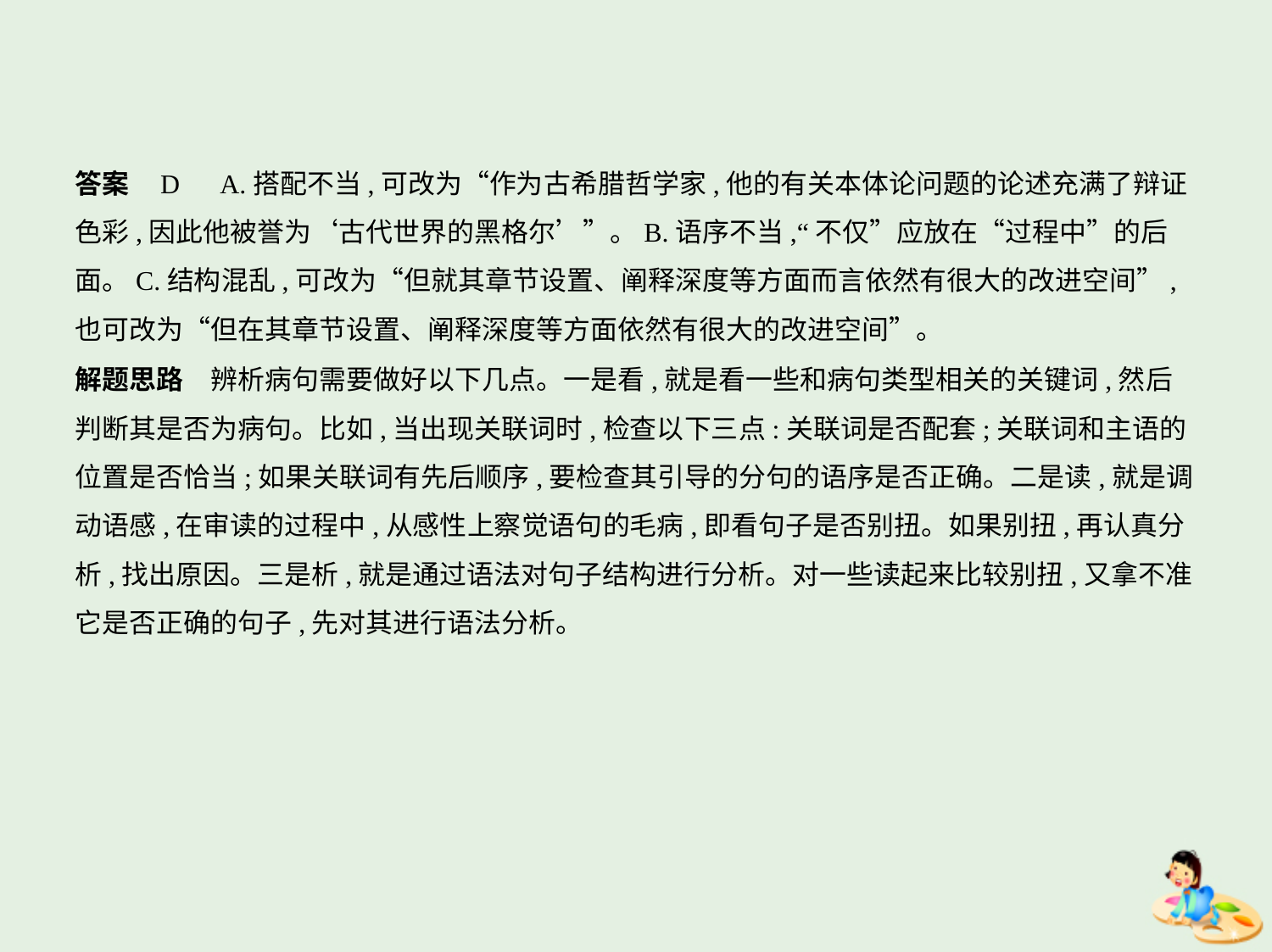

答案    D　A.搭配不当,可改为“作为古希腊哲学家,他的有关本体论问题的论述充满了辩证
色彩,因此他被誉为‘古代世界的黑格尔’”。B.语序不当,“不仅”应放在“过程中”的后
面。C.结构混乱,可改为“但就其章节设置、阐释深度等方面而言依然有很大的改进空间”,
也可改为“但在其章节设置、阐释深度等方面依然有很大的改进空间”。
解题思路　辨析病句需要做好以下几点。一是看,就是看一些和病句类型相关的关键词,然后
判断其是否为病句。比如,当出现关联词时,检查以下三点:关联词是否配套;关联词和主语的
位置是否恰当;如果关联词有先后顺序,要检查其引导的分句的语序是否正确。二是读,就是调
动语感,在审读的过程中,从感性上察觉语句的毛病,即看句子是否别扭。如果别扭,再认真分
析,找出原因。三是析,就是通过语法对句子结构进行分析。对一些读起来比较别扭,又拿不准
它是否正确的句子,先对其进行语法分析。